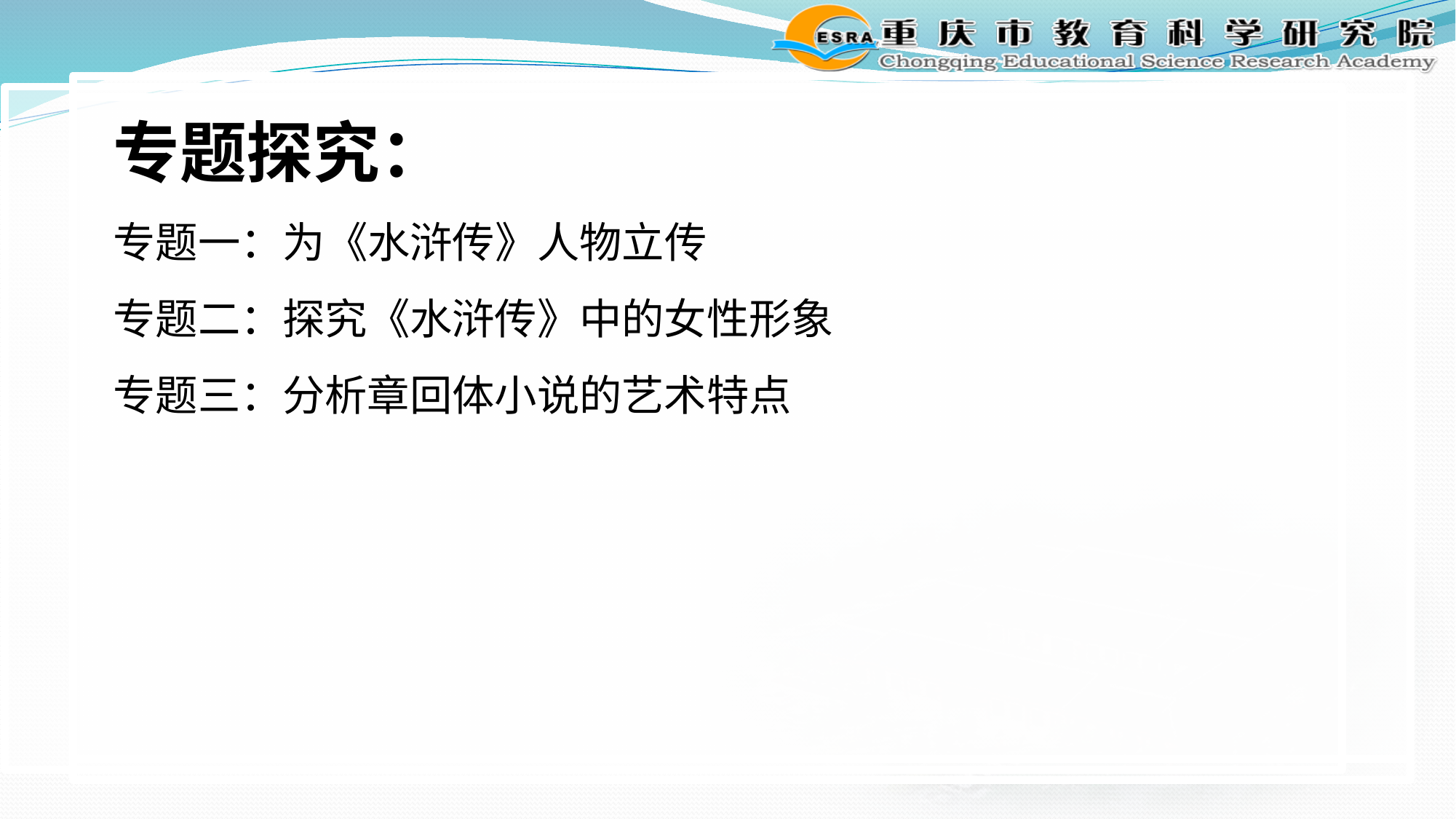

专题探究：
专题一：为《水浒传》人物立传
专题二：探究《水浒传》中的女性形象
专题三：分析章回体小说的艺术特点